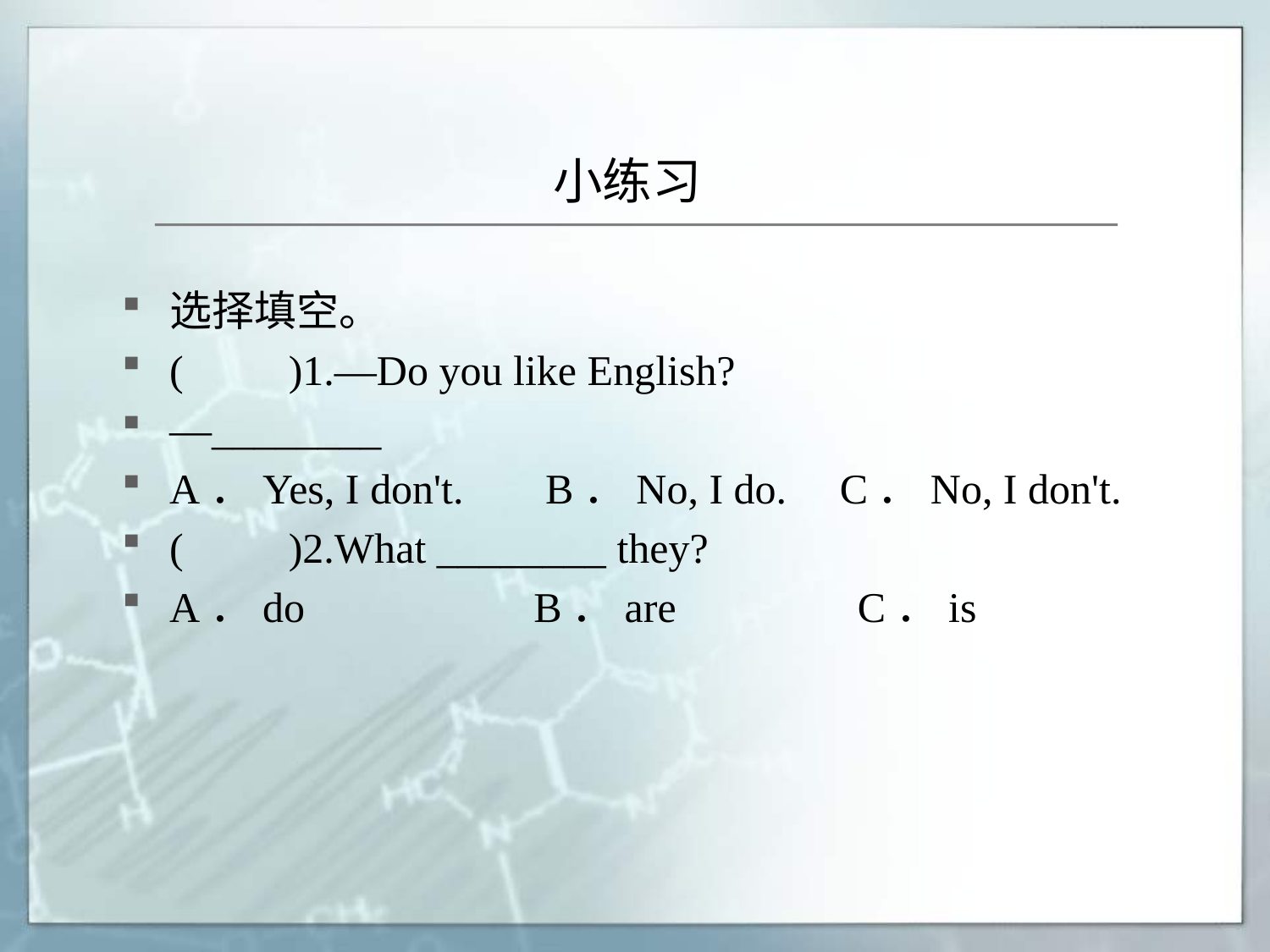

# 小练习
选择填空。
(　　)1.—Do you like English?
—________
A．Yes, I don't.　  B．No, I do.     C．No, I don't.
(　　)2.What ________ they?
A．do　　             B．are　　        C．is